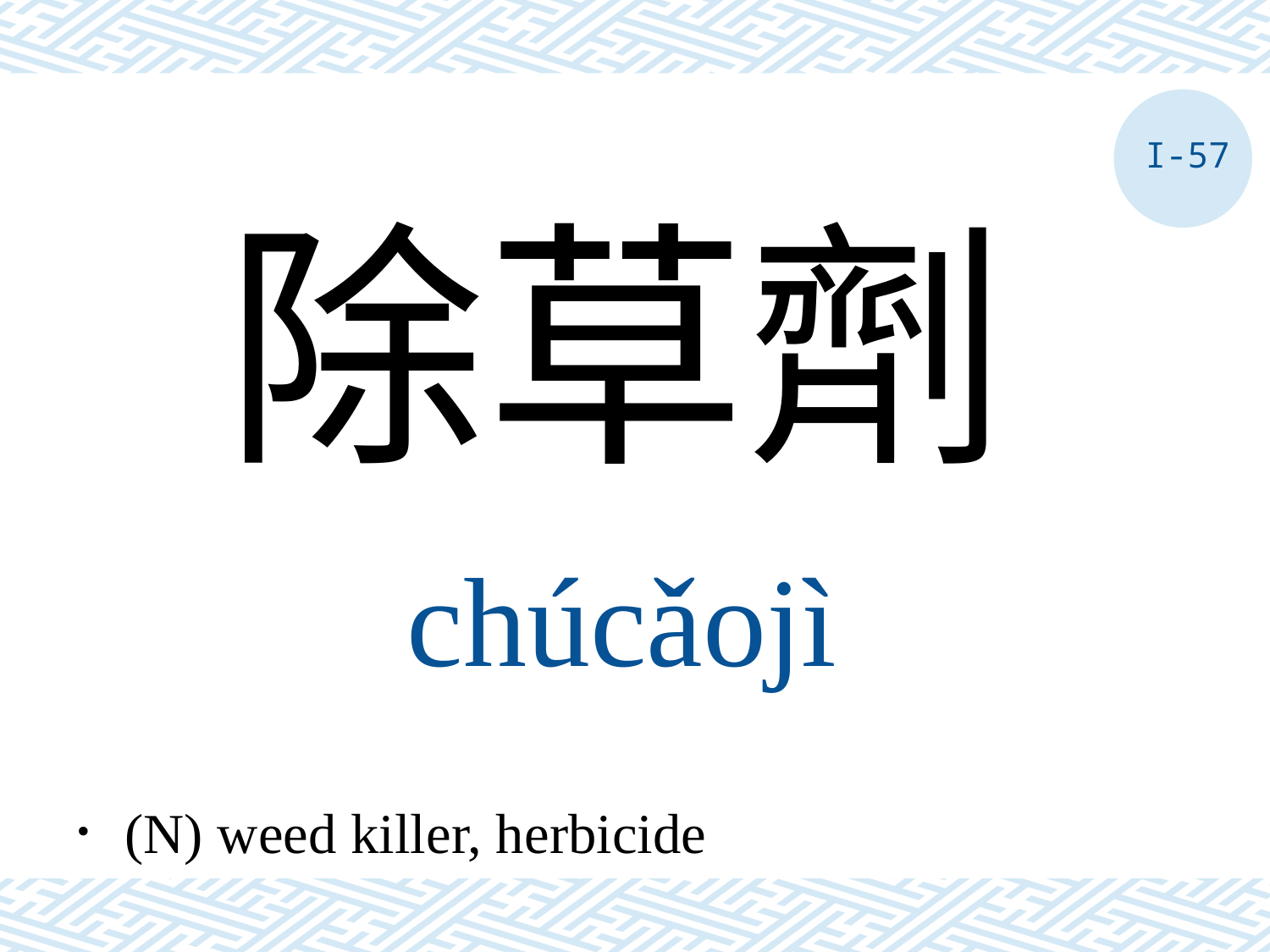

I-57

除草劑
chúcǎojì
．(N) weed killer, herbicide